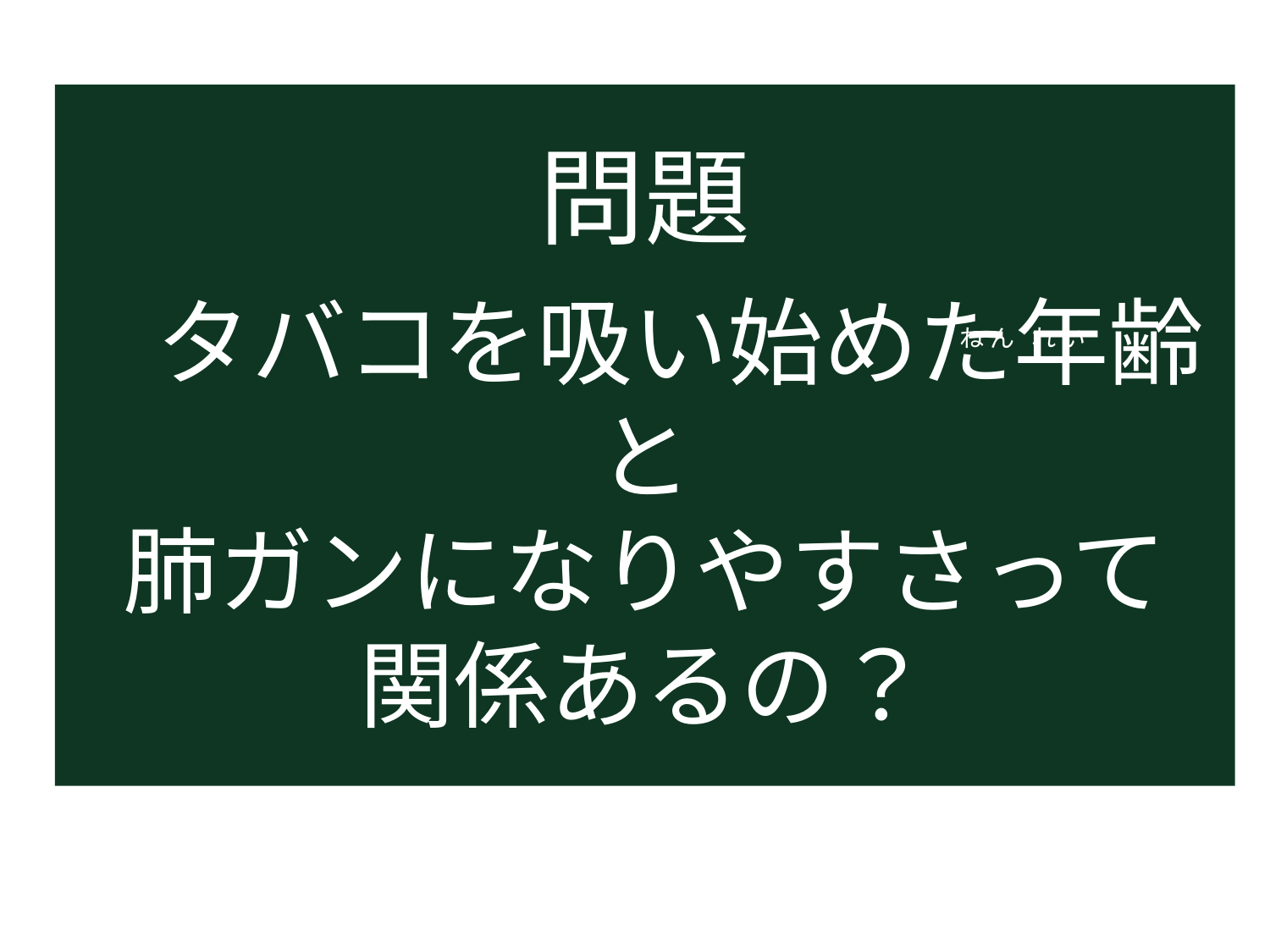

# 問題 　タバコを吸い始めた年齢と 肺ガンになりやすさって 関係あるの？
   ね ん   れ い